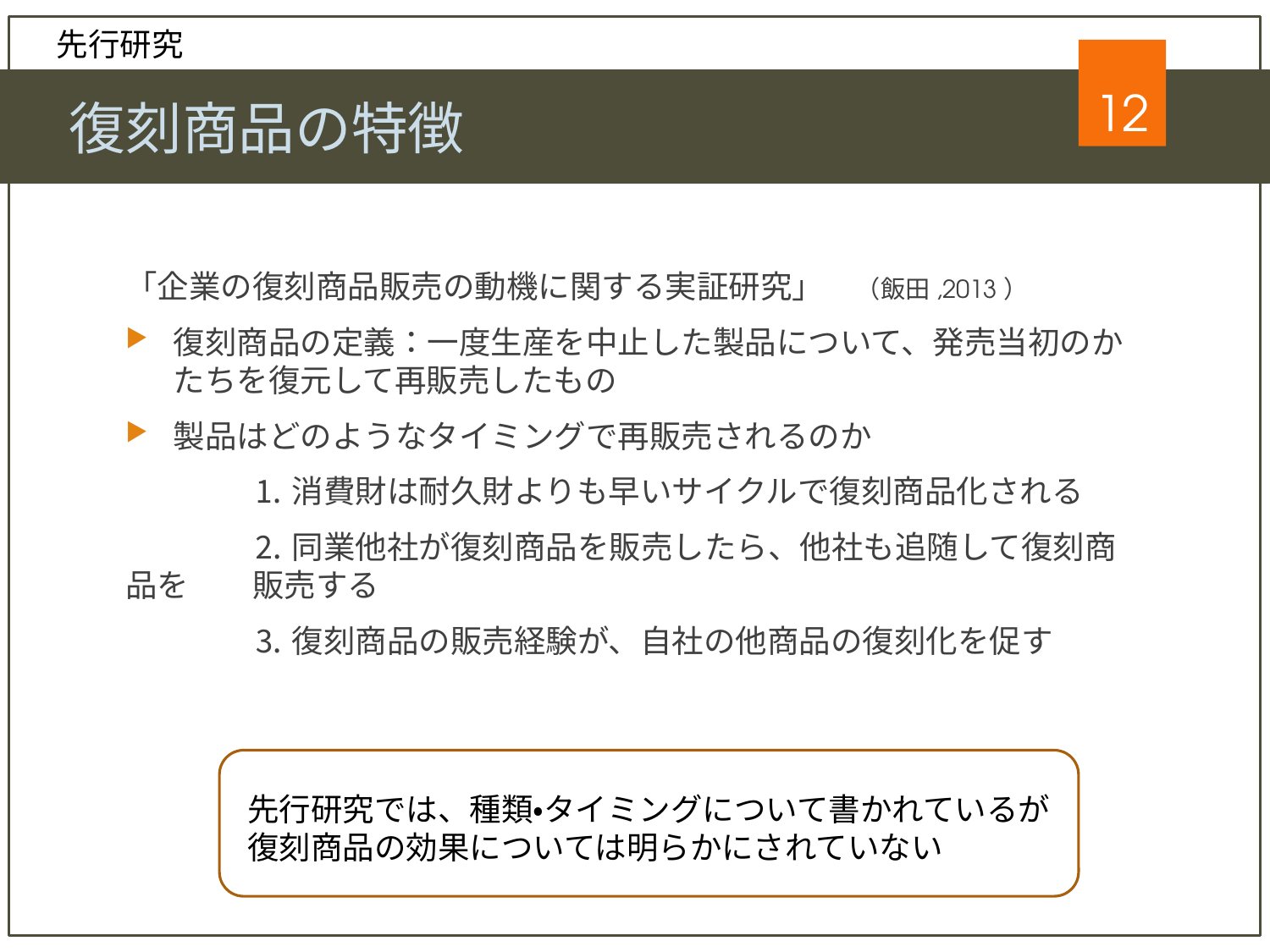

先行研究

12
　復刻商品の特徴
「企業の復刻商品販売の動機に関する実証研究」　（飯田,2013）
復刻商品の定義：一度生産を中止した製品について、発売当初のかたちを復元して再販売したもの
製品はどのようなタイミングで再販売されるのか
	⒈消費財は耐久財よりも早いサイクルで復刻商品化される
	⒉同業他社が復刻商品を販売したら、他社も追随して復刻商品を	販売する
	⒊復刻商品の販売経験が、自社の他商品の復刻化を促す

先行研究では、種類・タイミングについて書かれているが
復刻商品の効果については明らかにされていない